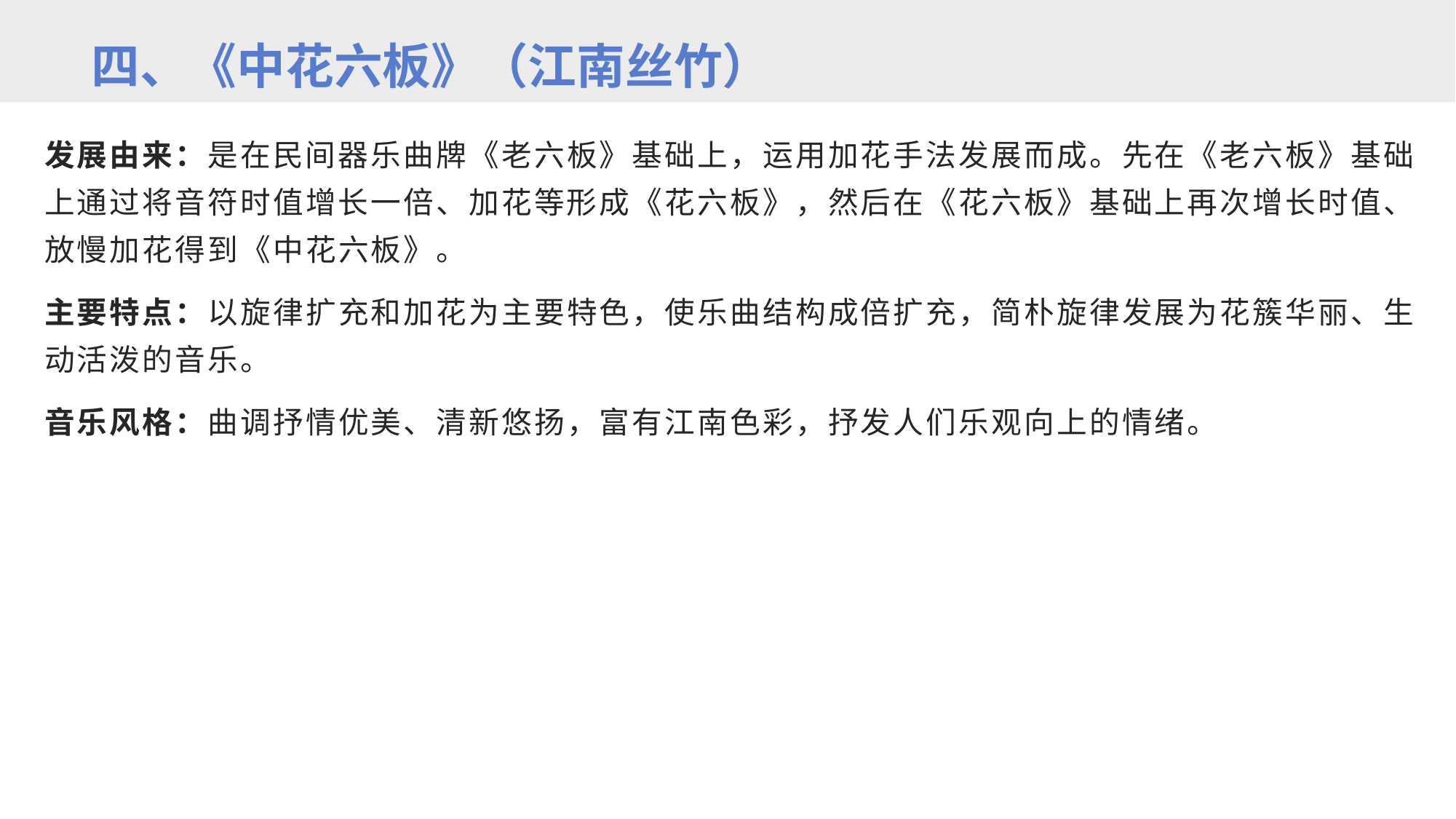

四、《中花六板》（江南丝竹）
发展由来：是在民间器乐曲牌《老六板》基础上，运用加花手法发展而成。先在《老六板》基础上通过将音符时值增长一倍、加花等形成《花六板》，然后在《花六板》基础上再次增长时值、放慢加花得到《中花六板》。
主要特点：以旋律扩充和加花为主要特色，使乐曲结构成倍扩充，简朴旋律发展为花簇华丽、生动活泼的音乐。
音乐风格：曲调抒情优美、清新悠扬，富有江南色彩，抒发人们乐观向上的情绪。